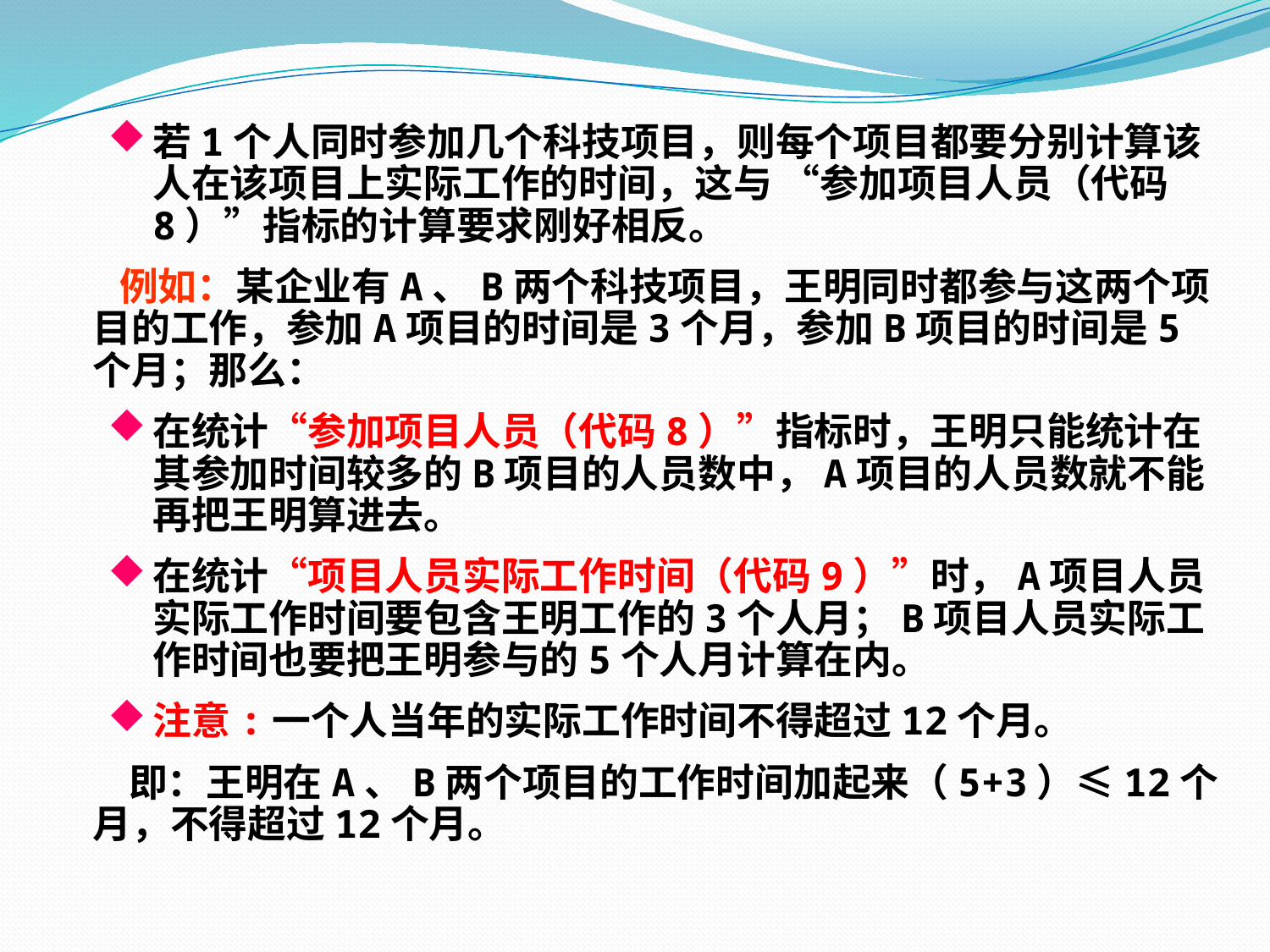

若1个人同时参加几个科技项目，则每个项目都要分别计算该人在该项目上实际工作的时间，这与 “参加项目人员（代码8）”指标的计算要求刚好相反。
  例如：某企业有A、B两个科技项目，王明同时都参与这两个项目的工作，参加A项目的时间是3个月，参加B项目的时间是5个月；那么：
在统计“参加项目人员（代码8）”指标时，王明只能统计在其参加时间较多的B项目的人员数中，A项目的人员数就不能再把王明算进去。
在统计“项目人员实际工作时间（代码9）”时，A项目人员实际工作时间要包含王明工作的3个人月；B项目人员实际工作时间也要把王明参与的5个人月计算在内。
注意:一个人当年的实际工作时间不得超过12个月。
   即：王明在A、B两个项目的工作时间加起来（5+3）≤12个月，不得超过12个月。
55